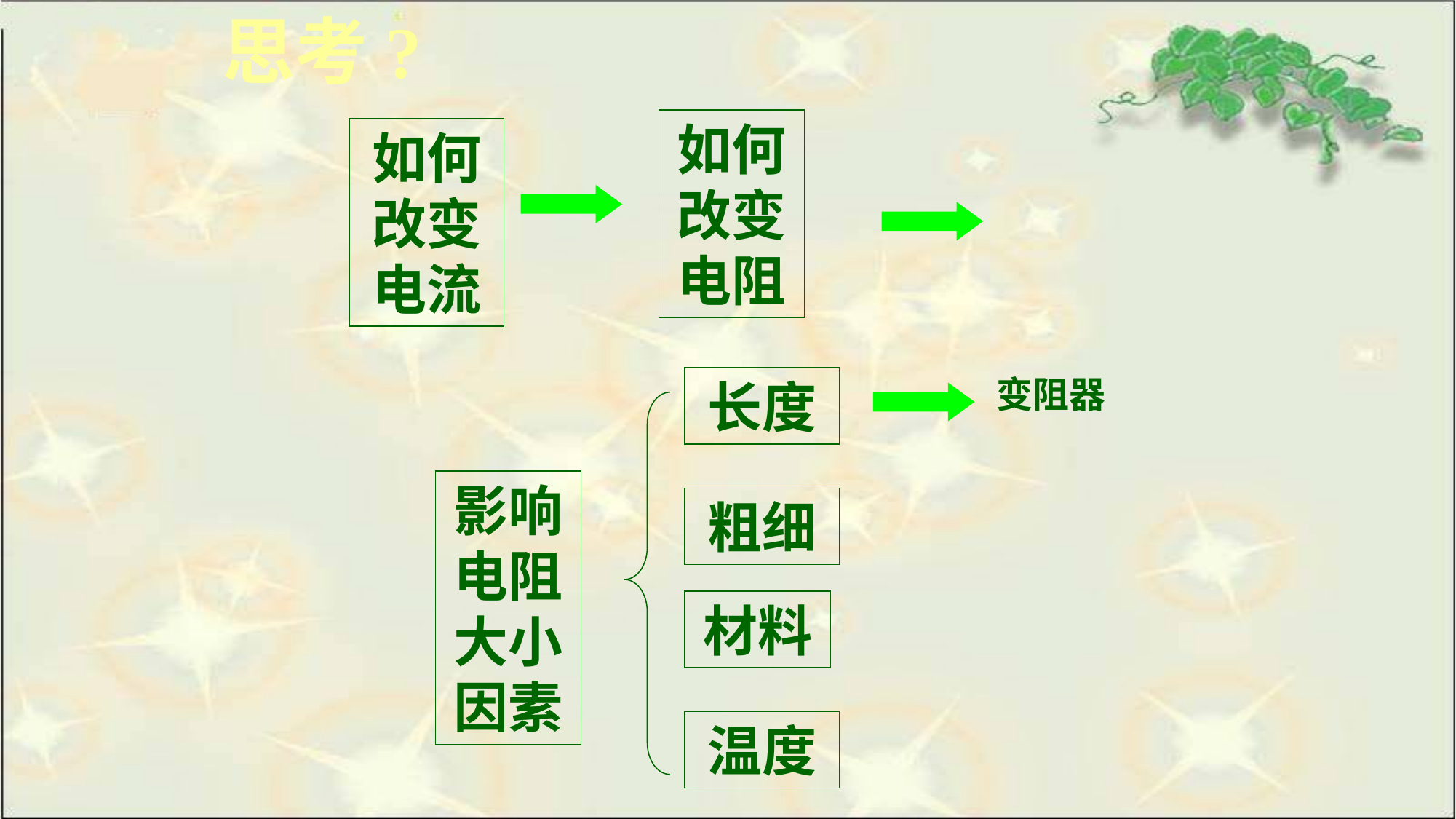

思考?
如何改变电阻
如何改变电流

变阻器
长度
粗细
材料
温度

影响电阻大小因素